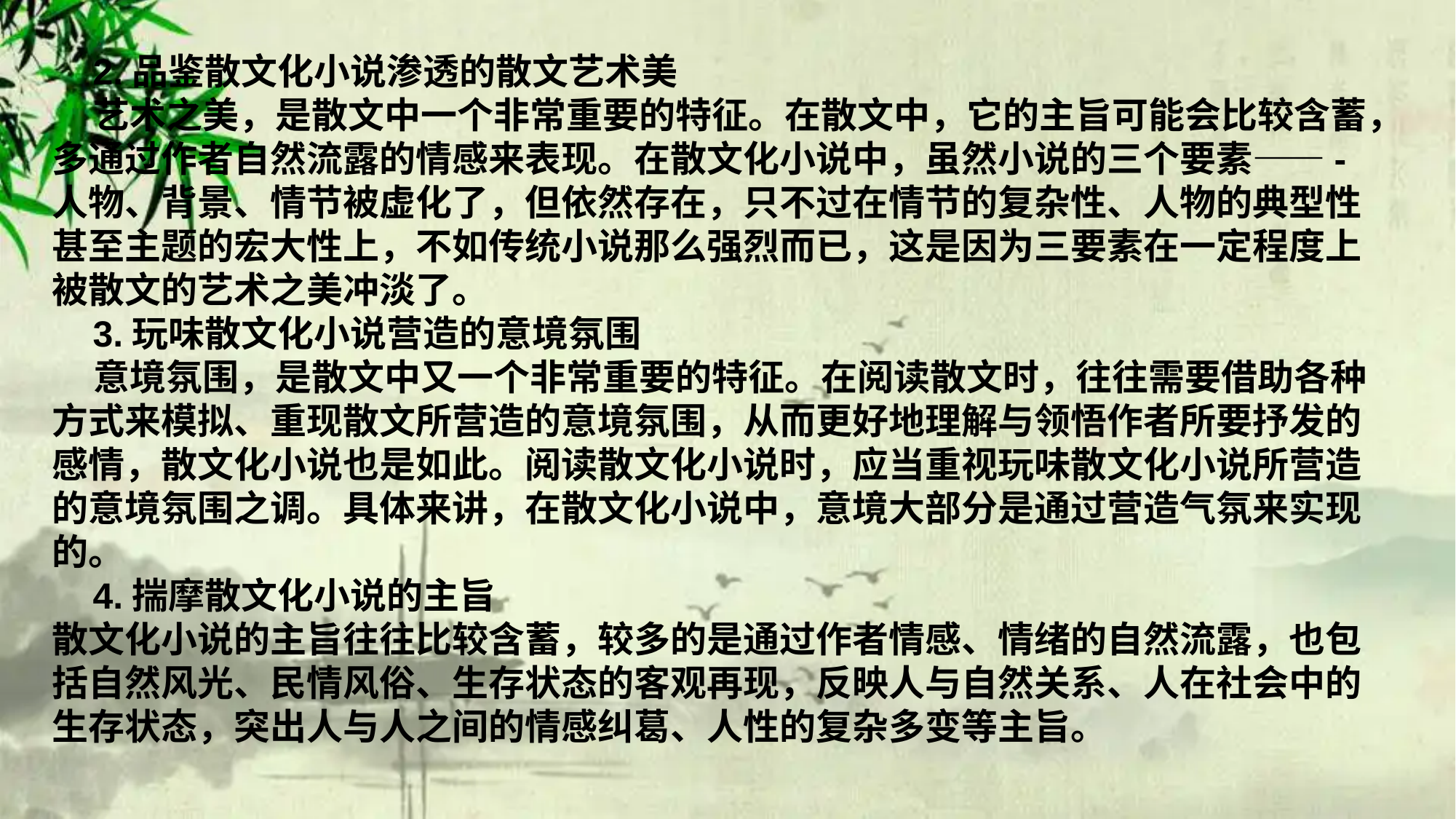

2.品鉴散文化小说渗透的散文艺术美
    艺术之美，是散文中一个非常重要的特征。在散文中，它的主旨可能会比较含蓄，多通过作者自然流露的情感来表现。在散文化小说中，虽然小说的三个要素——-人物、背景、情节被虚化了，但依然存在，只不过在情节的复杂性、人物的典型性甚至主题的宏大性上，不如传统小说那么强烈而已，这是因为三要素在一定程度上被散文的艺术之美冲淡了。
    3.玩味散文化小说营造的意境氛围
    意境氛围，是散文中又一个非常重要的特征。在阅读散文时，往往需要借助各种方式来模拟、重现散文所营造的意境氛围，从而更好地理解与领悟作者所要抒发的感情，散文化小说也是如此。阅读散文化小说时，应当重视玩味散文化小说所营造的意境氛围之调。具体来讲，在散文化小说中，意境大部分是通过营造气氛来实现的。
    4.揣摩散文化小说的主旨
散文化小说的主旨往往比较含蓄，较多的是通过作者情感、情绪的自然流露，也包括自然风光、民情风俗、生存状态的客观再现，反映人与自然关系、人在社会中的生存状态，突出人与人之间的情感纠葛、人性的复杂多变等主旨。